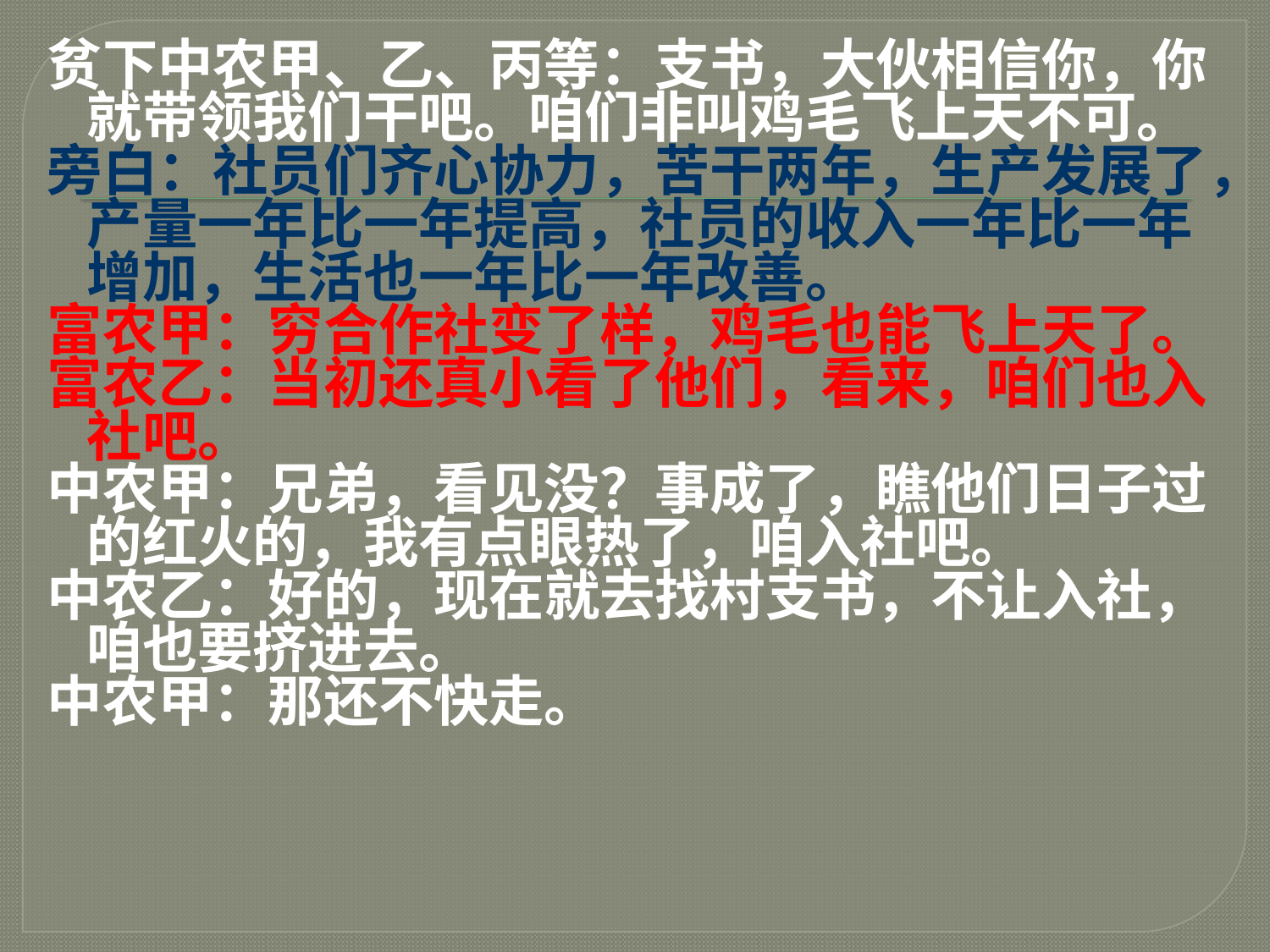

贫下中农甲、乙、丙等：支书，大伙相信你，你就带领我们干吧。咱们非叫鸡毛飞上天不可。
旁白：社员们齐心协力，苦干两年，生产发展了，产量一年比一年提高，社员的收入一年比一年 增加，生活也一年比一年改善。
富农甲：穷合作社变了样，鸡毛也能飞上天了。
富农乙：当初还真小看了他们，看来，咱们也入社吧。
中农甲：兄弟，看见没？事成了，瞧他们日子过的红火的，我有点眼热了，咱入社吧。
中农乙：好的，现在就去找村支书，不让入社，咱也要挤进去。
中农甲：那还不快走。